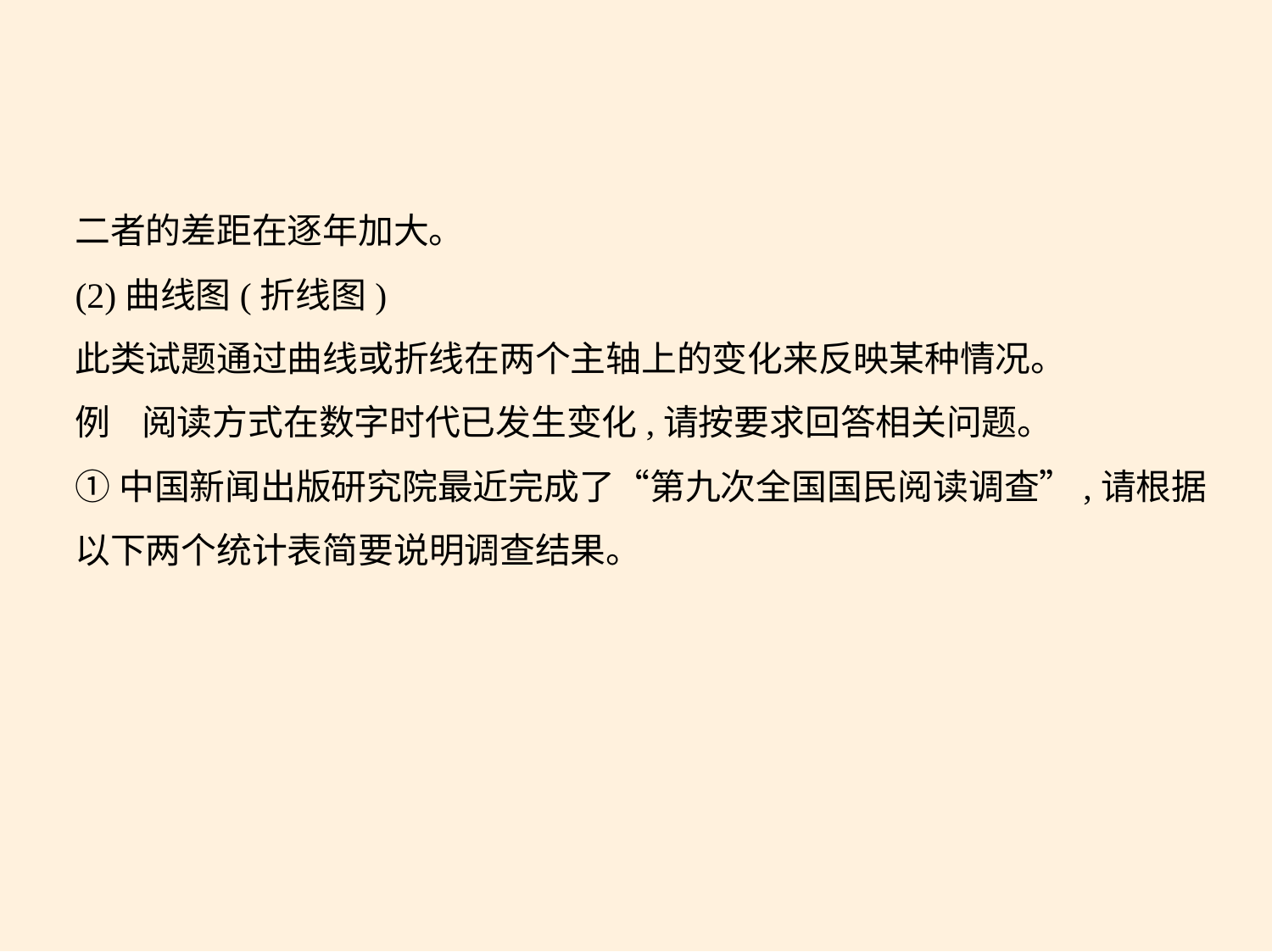

二者的差距在逐年加大。
(2)曲线图(折线图)
此类试题通过曲线或折线在两个主轴上的变化来反映某种情况。
例    阅读方式在数字时代已发生变化,请按要求回答相关问题。
①中国新闻出版研究院最近完成了“第九次全国国民阅读调查”,请根据
以下两个统计表简要说明调查结果。